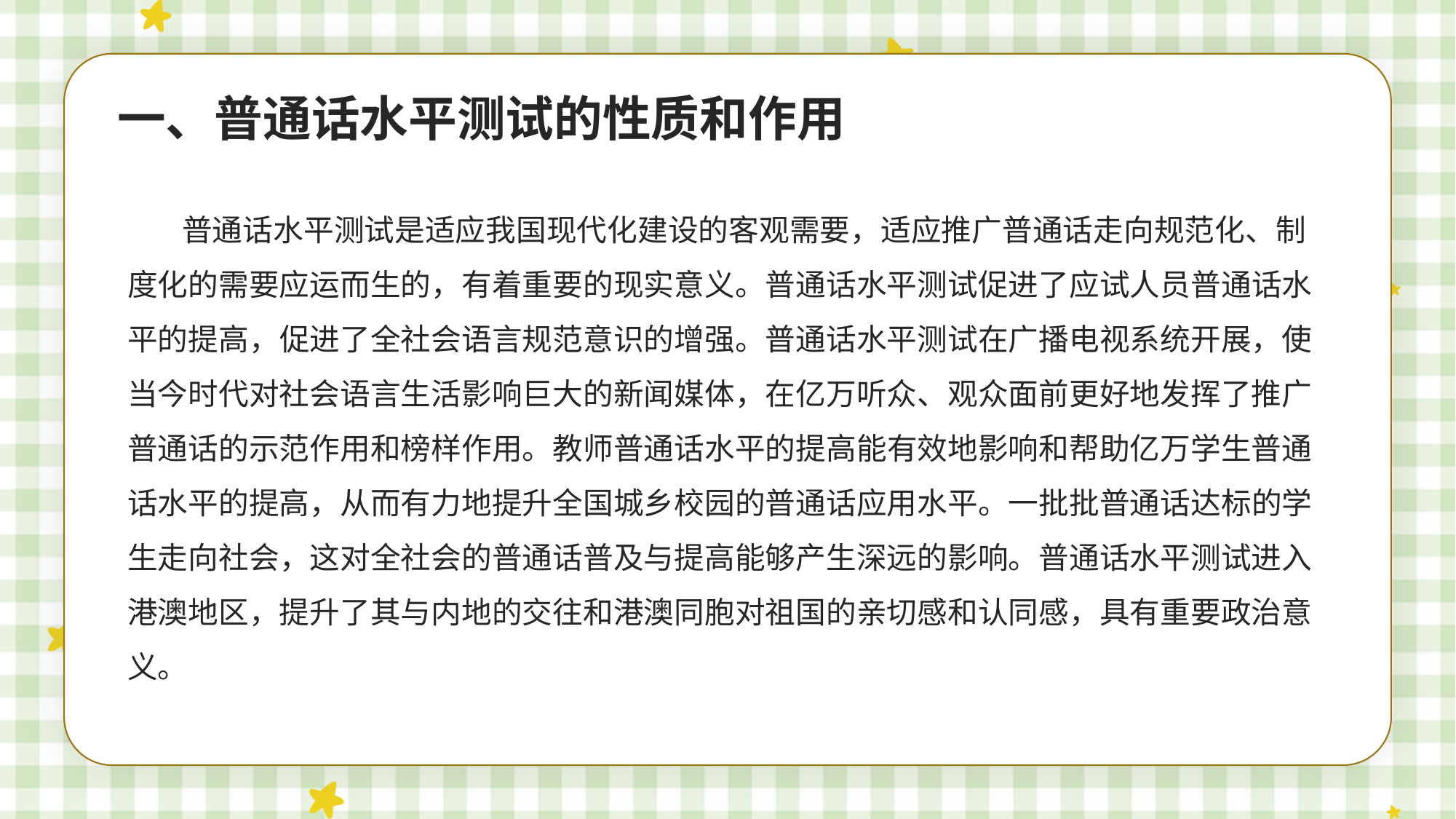

一、普通话水平测试的性质和作用
普通话水平测试是适应我国现代化建设的客观需要，适应推广普通话走向规范化、制度化的需要应运而生的，有着重要的现实意义。普通话水平测试促进了应试人员普通话水平的提高，促进了全社会语言规范意识的增强。普通话水平测试在广播电视系统开展，使当今时代对社会语言生活影响巨大的新闻媒体，在亿万听众、观众面前更好地发挥了推广普通话的示范作用和榜样作用。教师普通话水平的提高能有效地影响和帮助亿万学生普通话水平的提高，从而有力地提升全国城乡校园的普通话应用水平。一批批普通话达标的学生走向社会，这对全社会的普通话普及与提高能够产生深远的影响。普通话水平测试进入港澳地区，提升了其与内地的交往和港澳同胞对祖国的亲切感和认同感，具有重要政治意义。